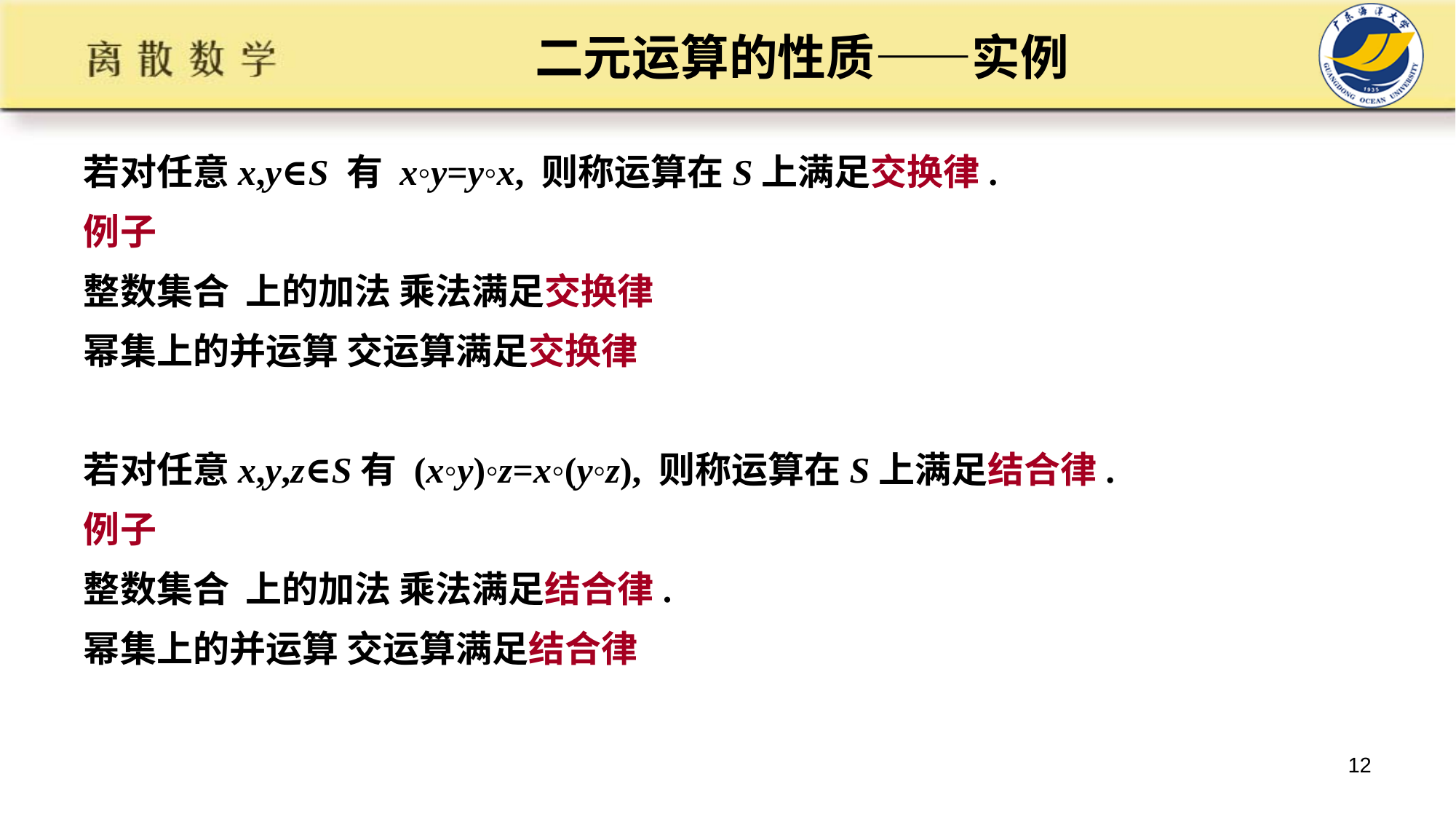

# 二元运算的性质——实例
若对任意x,y∈S 有 x◦y=y◦x, 则称运算在S上满足交换律.
例子
整数集合  上的加法 乘法满足交换律
幂集上的并运算 交运算满足交换律

若对任意x,y,z∈S有 (x◦y)◦z=x◦(y◦z), 则称运算在S上满足结合律.
例子
整数集合  上的加法 乘法满足结合律.
幂集上的并运算 交运算满足结合律

12